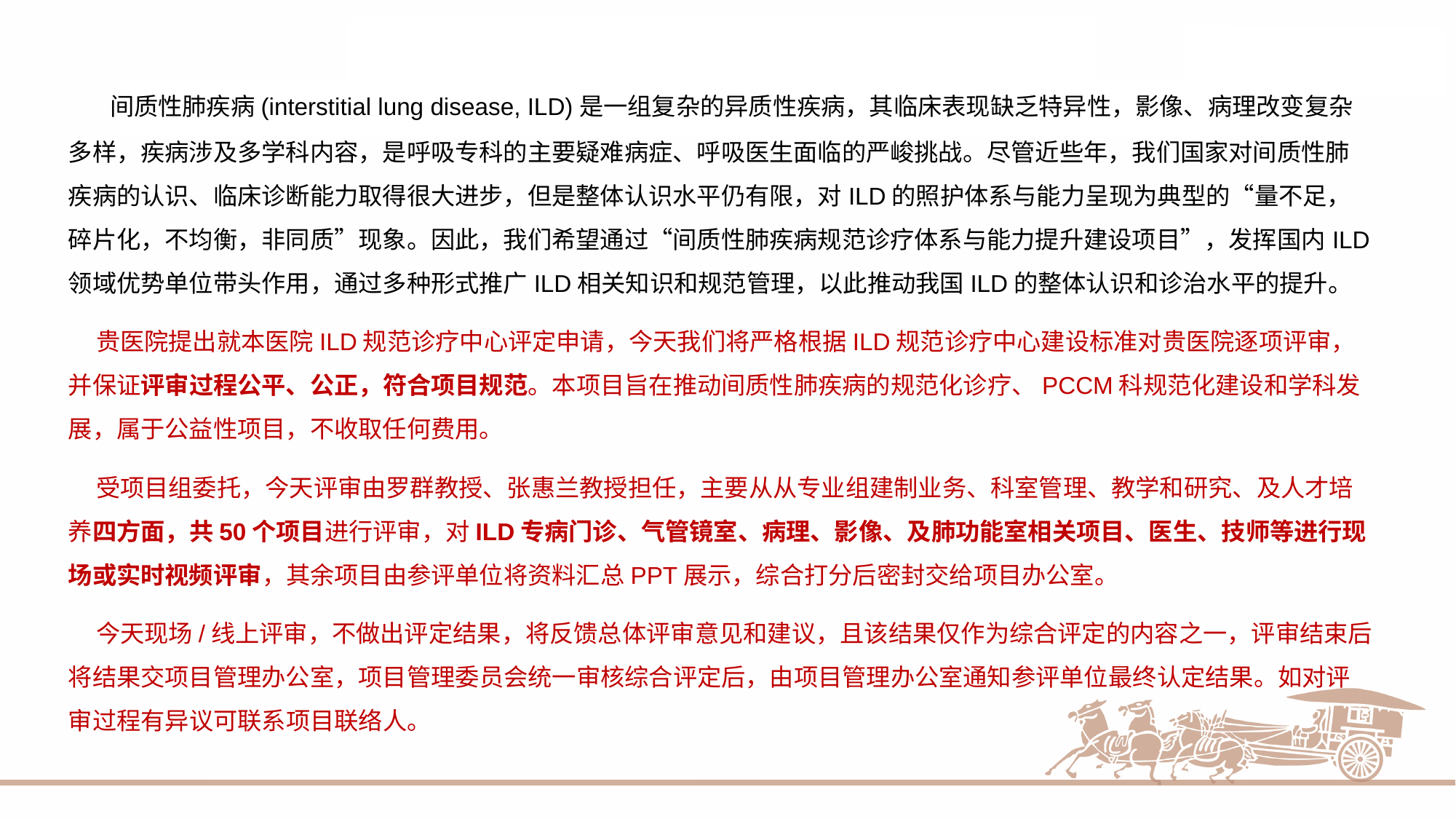

间质性肺疾病(interstitial lung disease, ILD)是一组复杂的异质性疾病，其临床表现缺乏特异性，影像、病理改变复杂多样，疾病涉及多学科内容，是呼吸专科的主要疑难病症、呼吸医生面临的严峻挑战。尽管近些年，我们国家对间质性肺疾病的认识、临床诊断能力取得很大进步，但是整体认识水平仍有限，对ILD的照护体系与能力呈现为典型的“量不足，碎片化，不均衡，非同质”现象。因此，我们希望通过“间质性肺疾病规范诊疗体系与能力提升建设项目”，发挥国内ILD领域优势单位带头作用，通过多种形式推广ILD相关知识和规范管理，以此推动我国ILD的整体认识和诊治水平的提升。
    贵医院提出就本医院ILD规范诊疗中心评定申请，今天我们将严格根据ILD规范诊疗中心建设标准对贵医院逐项评审，并保证评审过程公平、公正，符合项目规范。本项目旨在推动间质性肺疾病的规范化诊疗、PCCM科规范化建设和学科发展，属于公益性项目，不收取任何费用。
    受项目组委托，今天评审由罗群教授、张惠兰教授担任，主要从从专业组建制业务、科室管理、教学和研究、及人才培养四方面，共50个项目进行评审，对ILD专病门诊、气管镜室、病理、影像、及肺功能室相关项目、医生、技师等进行现场或实时视频评审，其余项目由参评单位将资料汇总PPT展示，综合打分后密封交给项目办公室。
    今天现场/线上评审，不做出评定结果，将反馈总体评审意见和建议，且该结果仅作为综合评定的内容之一，评审结束后将结果交项目管理办公室，项目管理委员会统一审核综合评定后，由项目管理办公室通知参评单位最终认定结果。如对评审过程有异议可联系项目联络人。